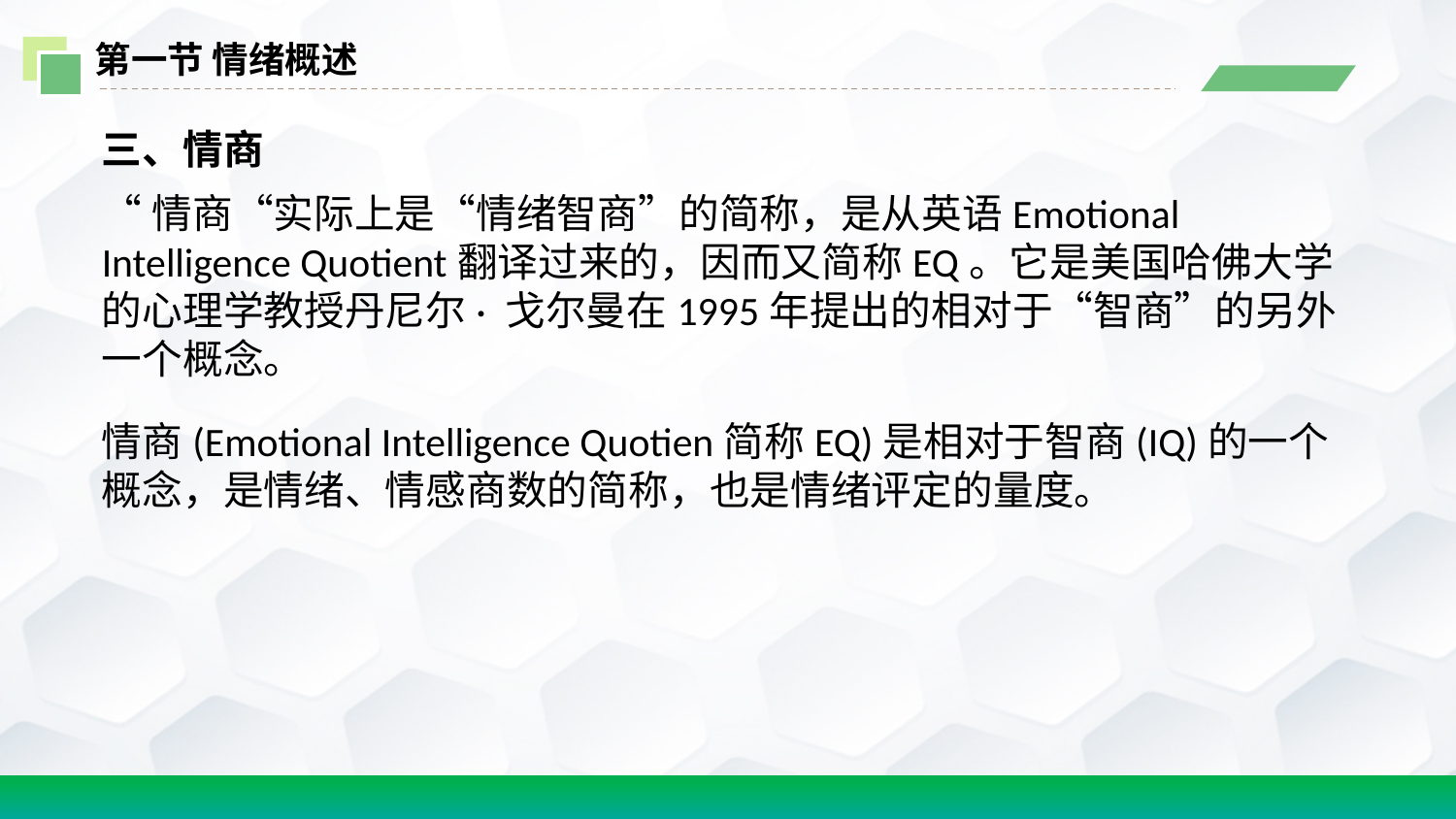

第一节 情绪概述
三、情商
“情商“实际上是“情绪智商”的简称，是从英语Emotional Intelligence Quotient翻译过来的，因而又简称EQ。它是美国哈佛大学的心理学教授丹尼尔· 戈尔曼在1995年提出的相对于“智商”的另外一个概念。
情商(Emotional Intelligence Quotien简称EQ)是相对于智商(IQ)的一个概念，是情绪、情感商数的简称，也是情绪评定的量度。